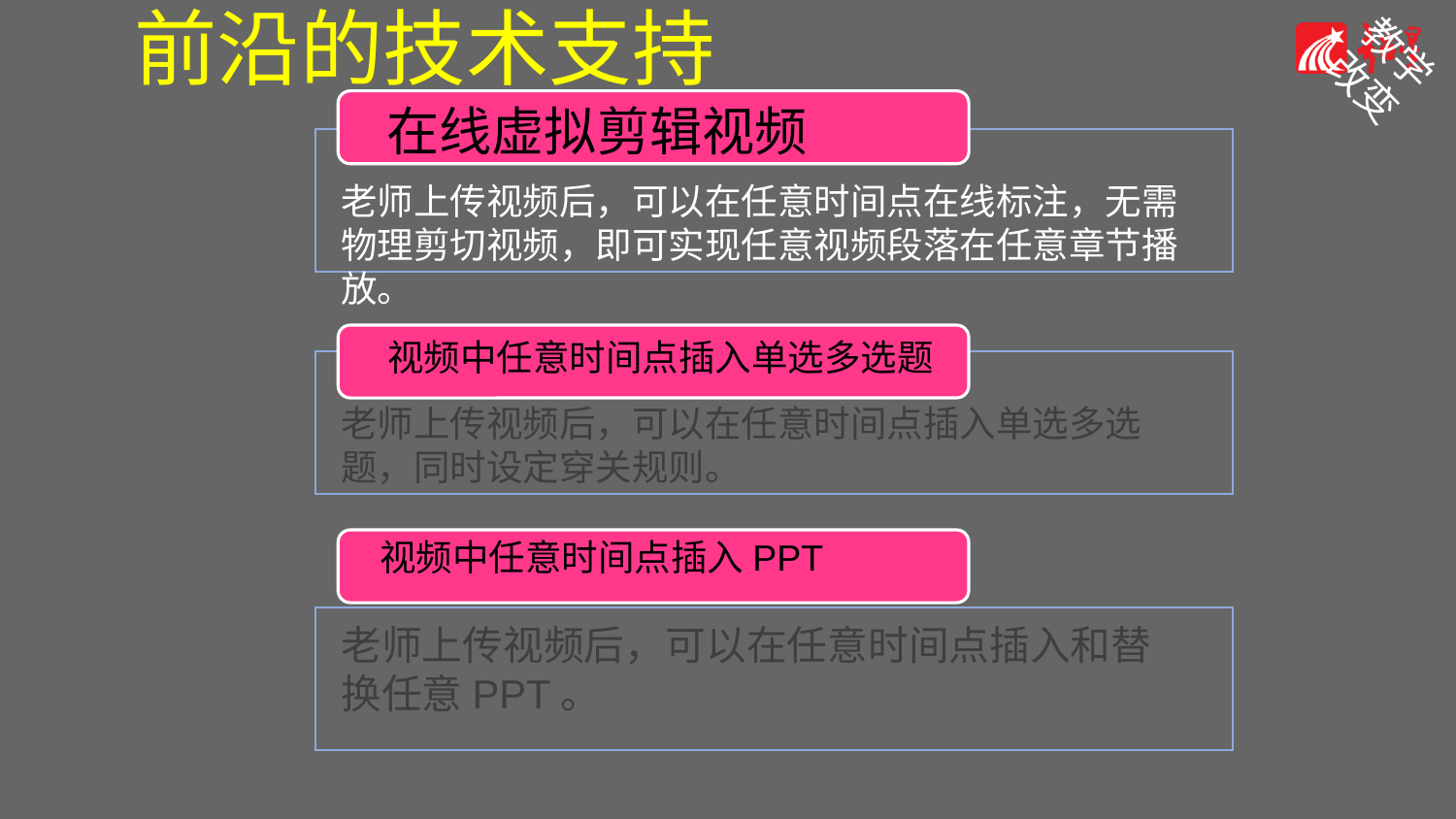

前沿的技术支持
教学
改变

在线虚拟剪辑视频

老师上传视频后，可以在任意时间点在线标注，无需物理剪切视频，即可实现任意视频段落在任意章节播放。

视频中任意时间点插入单选多选题

老师上传视频后，可以在任意时间点插入单选多选题，同时设定穿关规则。

视频中任意时间点插入PPT

老师上传视频后，可以在任意时间点插入和替换任意PPT。